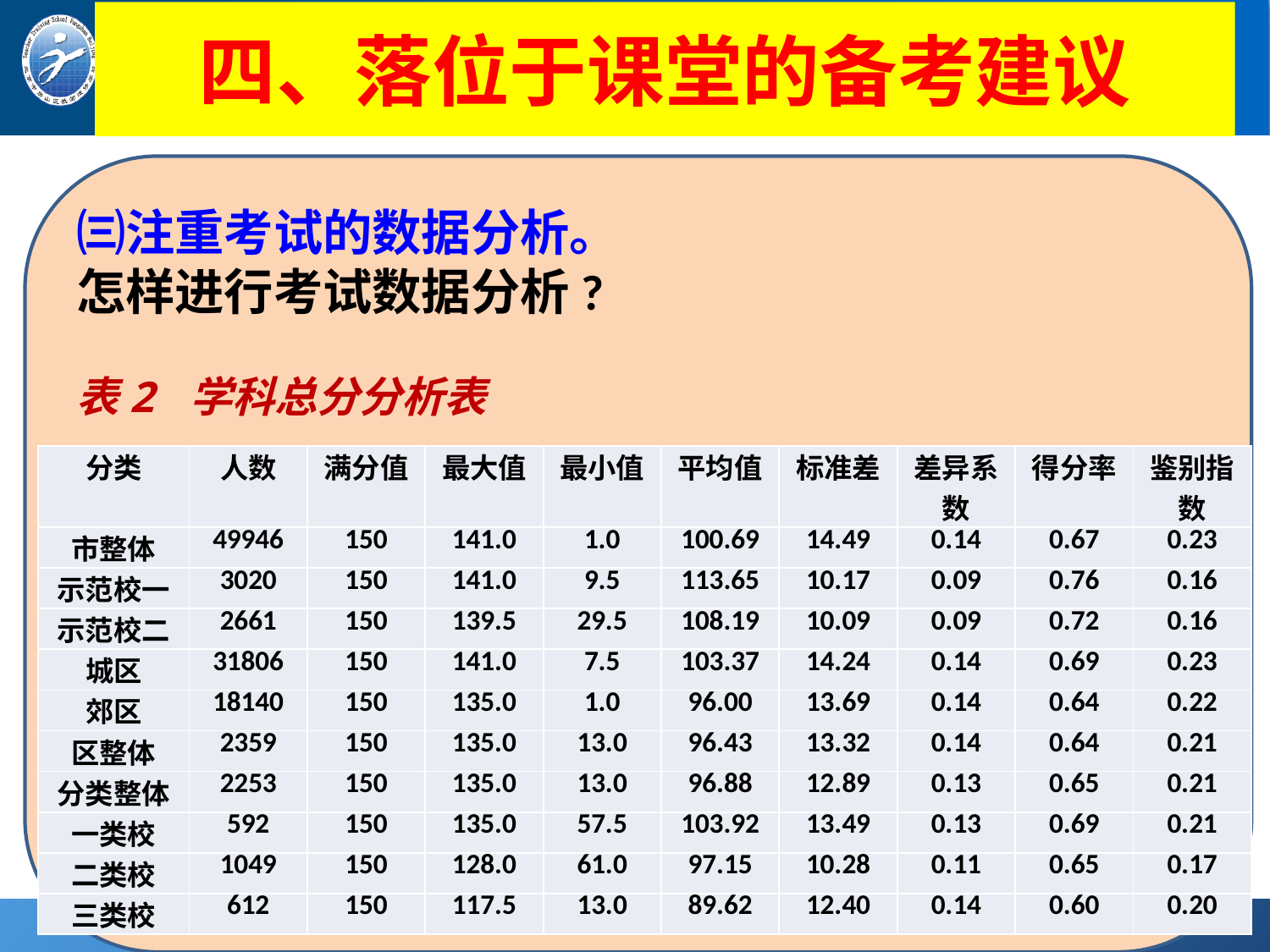

# 四、落位于课堂的备考建议
㈢注重考试的数据分析。
怎样进行考试数据分析?

表2 学科总分分析表

| 分类 | 人数 | 满分值 | 最大值 | 最小值 | 平均值 | 标准差 | 差异系数 | 得分率 | 鉴别指数 |
| --- | --- | --- | --- | --- | --- | --- | --- | --- | --- |
| 市整体 | 49946 | 150 | 141.0 | 1.0 | 100.69 | 14.49 | 0.14 | 0.67 | 0.23 |
| 示范校一 | 3020 | 150 | 141.0 | 9.5 | 113.65 | 10.17 | 0.09 | 0.76 | 0.16 |
| 示范校二 | 2661 | 150 | 139.5 | 29.5 | 108.19 | 10.09 | 0.09 | 0.72 | 0.16 |
| 城区 | 31806 | 150 | 141.0 | 7.5 | 103.37 | 14.24 | 0.14 | 0.69 | 0.23 |
| 郊区 | 18140 | 150 | 135.0 | 1.0 | 96.00 | 13.69 | 0.14 | 0.64 | 0.22 |
| 区整体 | 2359 | 150 | 135.0 | 13.0 | 96.43 | 13.32 | 0.14 | 0.64 | 0.21 |
| 分类整体 | 2253 | 150 | 135.0 | 13.0 | 96.88 | 12.89 | 0.13 | 0.65 | 0.21 |
| 一类校 | 592 | 150 | 135.0 | 57.5 | 103.92 | 13.49 | 0.13 | 0.69 | 0.21 |
| 二类校 | 1049 | 150 | 128.0 | 61.0 | 97.15 | 10.28 | 0.11 | 0.65 | 0.17 |
| 三类校 | 612 | 150 | 117.5 | 13.0 | 89.62 | 12.40 | 0.14 | 0.60 | 0.20 |